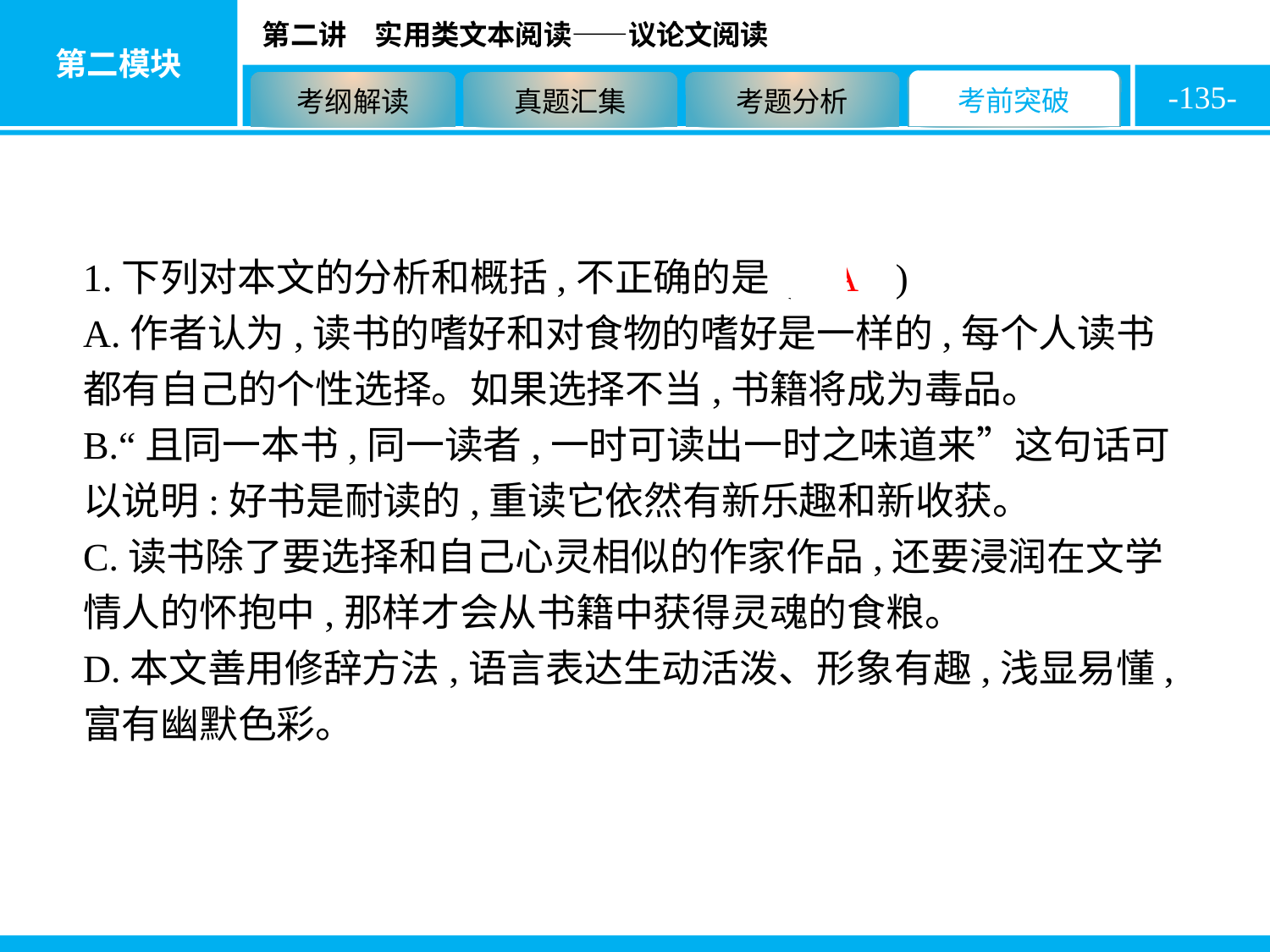

-135-
1.下列对本文的分析和概括,不正确的是(    A    )
A.作者认为,读书的嗜好和对食物的嗜好是一样的,每个人读书都有自己的个性选择。如果选择不当,书籍将成为毒品。
B.“且同一本书,同一读者,一时可读出一时之味道来”这句话可以说明:好书是耐读的,重读它依然有新乐趣和新收获。
C.读书除了要选择和自己心灵相似的作家作品,还要浸润在文学情人的怀抱中,那样才会从书籍中获得灵魂的食粮。
D.本文善用修辞方法,语言表达生动活泼、形象有趣,浅显易懂,富有幽默色彩。